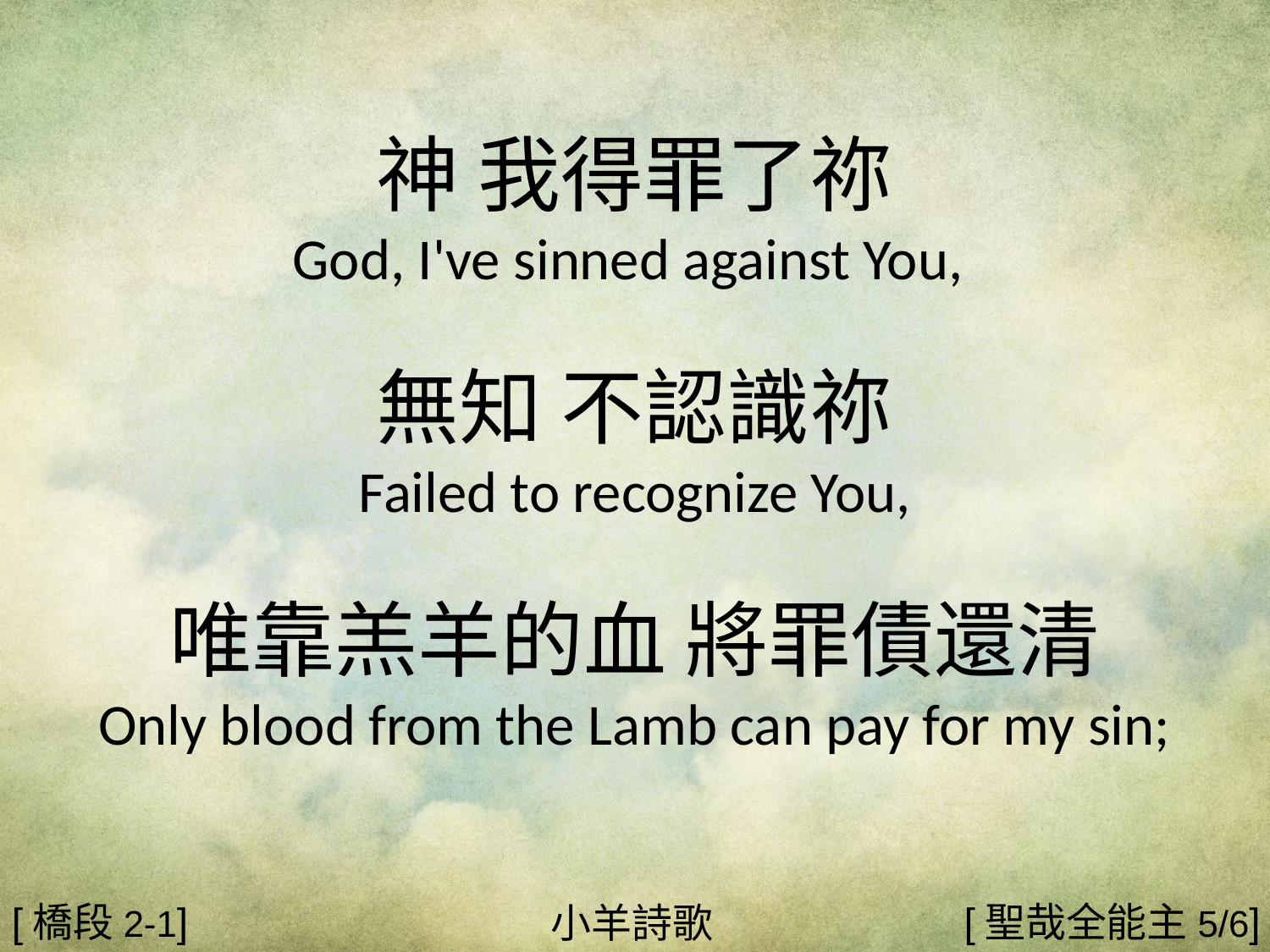

神 我得罪了祢
God, I've sinned against You,

無知 不認識祢
Failed to recognize You,

唯靠羔羊的血 將罪債還清
Only blood from the Lamb can pay for my sin;

#

[橋段2-1]
[聖哉全能主5/6]
小羊詩歌